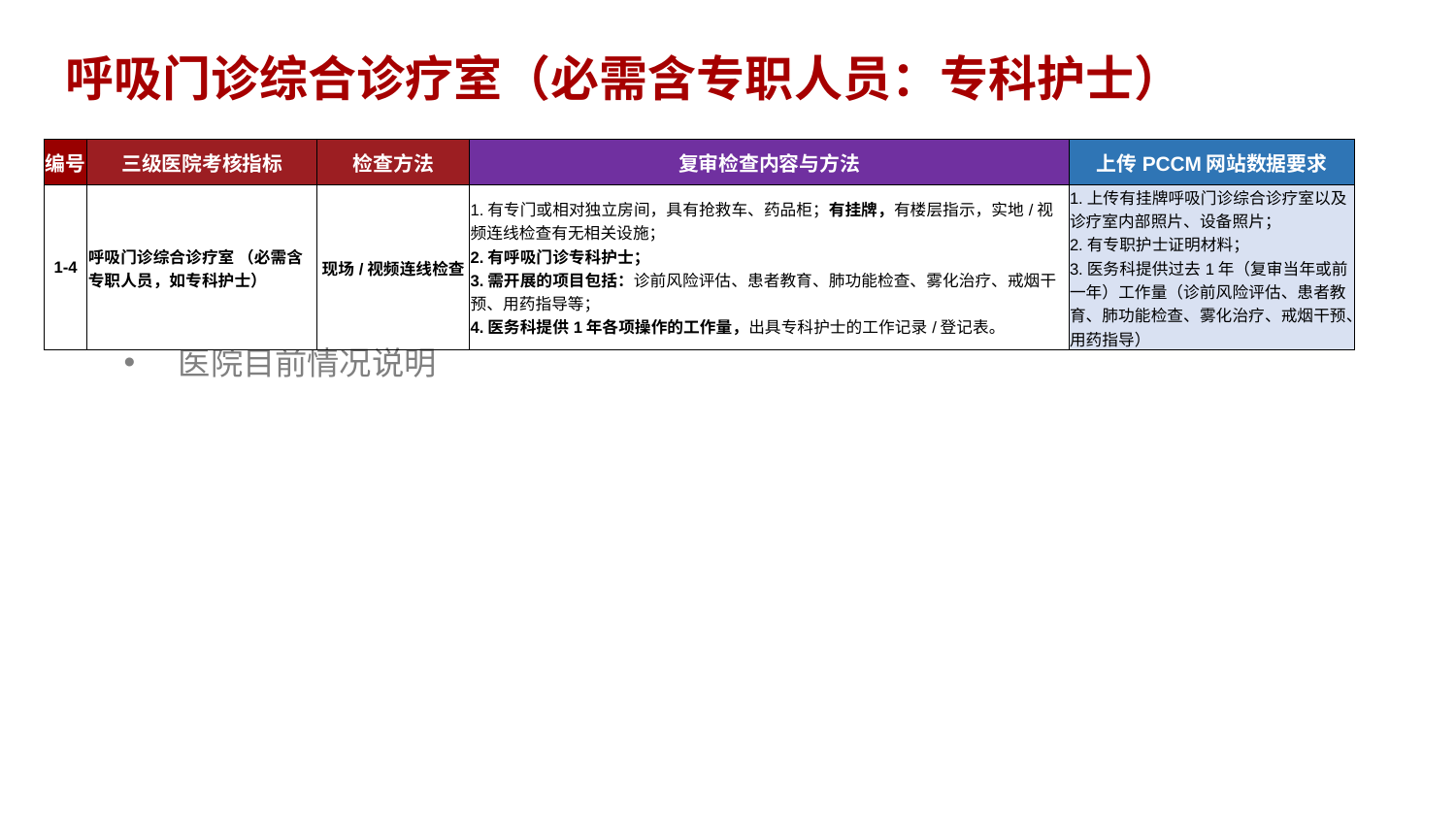

呼吸门诊综合诊疗室（必需含专职人员：专科护士）
| 编号 | 三级医院考核指标 | 检查方法 | 复审检查内容与方法 | 上传PCCM网站数据要求 |
| --- | --- | --- | --- | --- |
| 1-4 | 呼吸门诊综合诊疗室 （必需含专职人员，如专科护士） | 现场/视频连线检查 | 1.有专门或相对独立房间，具有抢救车、药品柜；有挂牌，有楼层指示，实地/视频连线检查有无相关设施； 2.有呼吸门诊专科护士； 3.需开展的项目包括：诊前风险评估、患者教育、肺功能检查、雾化治疗、戒烟干预、用药指导等； 4.医务科提供1年各项操作的工作量，出具专科护士的工作记录/登记表。 | 1.上传有挂牌呼吸门诊综合诊疗室以及诊疗室内部照片、设备照片； 2.有专职护士证明材料； 3.医务科提供过去1年（复审当年或前一年）工作量（诊前风险评估、患者教育、肺功能检查、雾化治疗、戒烟干预、用药指导） |
医院目前情况说明